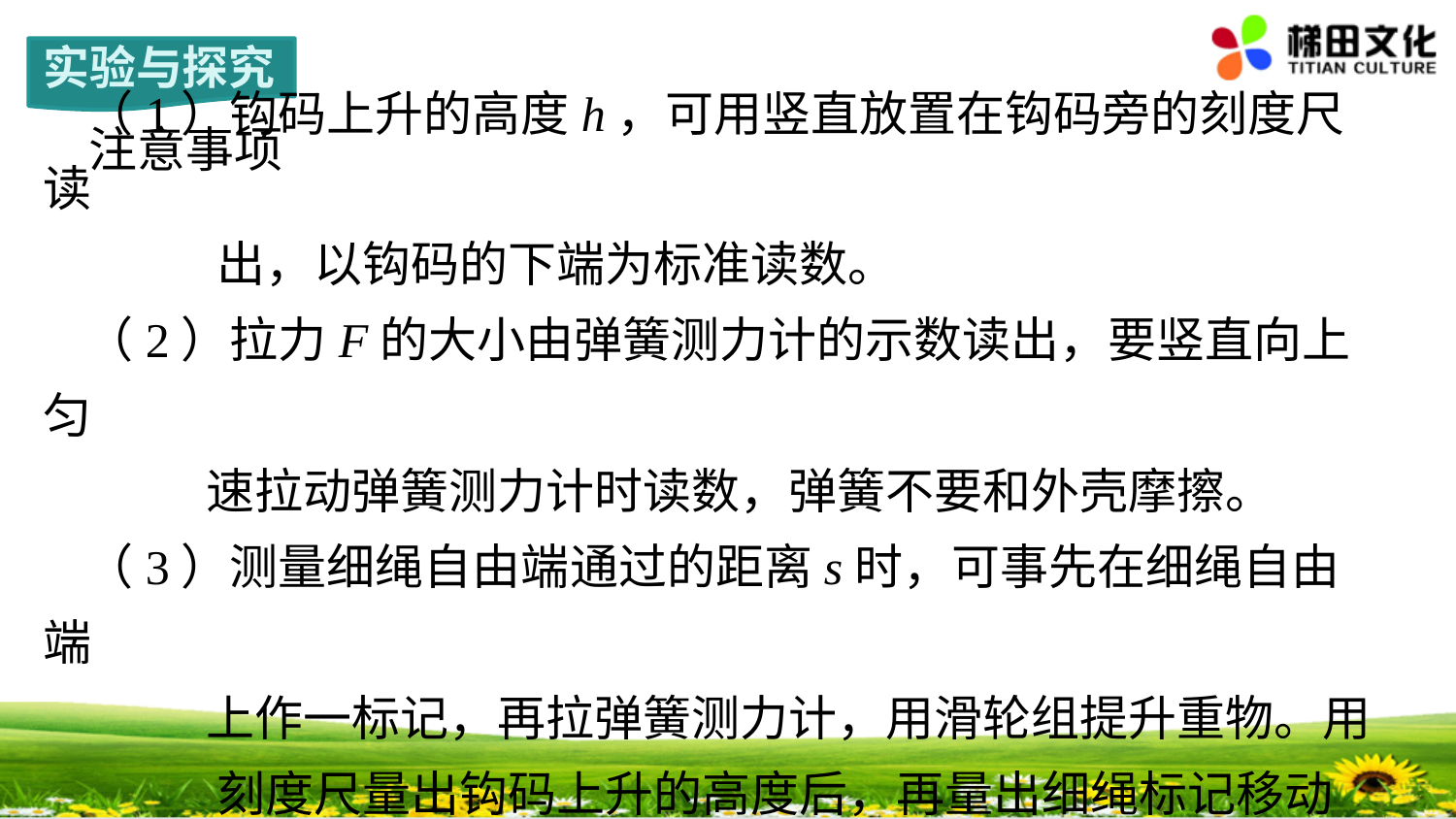

实验与探究

注意事项
（1）钩码上升的高度h，可用竖直放置在钩码旁的刻度尺读
           出，以钩码的下端为标准读数。
（2）拉力F的大小由弹簧测力计的示数读出，要竖直向上匀
          速拉动弹簧测力计时读数，弹簧不要和外壳摩擦。
（3）测量细绳自由端通过的距离s时，可事先在细绳自由端
          上作一标记，再拉弹簧测力计，用滑轮组提升重物。用
           刻度尺量出钩码上升的高度后，再量出细绳标记移动
           的距离，就是细绳自由端通过的距离s。